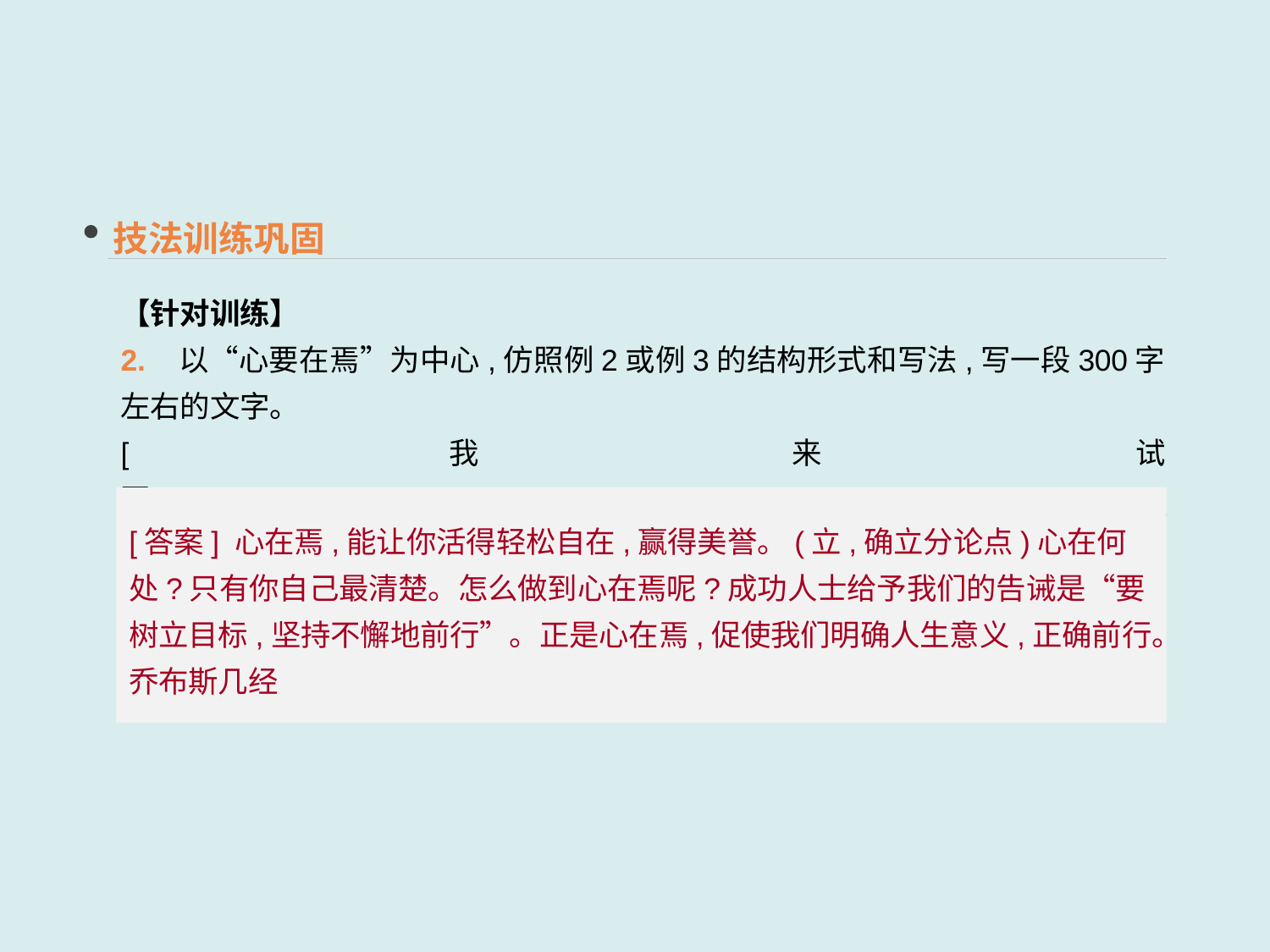

技法训练巩固

【针对训练】
2.   以“心要在焉”为中心,仿照例2或例3的结构形式和写法,写一段300字左右的文字。
[我来试写]___________________________________________________________________

[答案] 心在焉,能让你活得轻松自在,赢得美誉。(立,确立分论点)心在何处?只有你自己最清楚。怎么做到心在焉呢?成功人士给予我们的告诫是“要树立目标,坚持不懈地前行”。正是心在焉,促使我们明确人生意义,正确前行。乔布斯几经